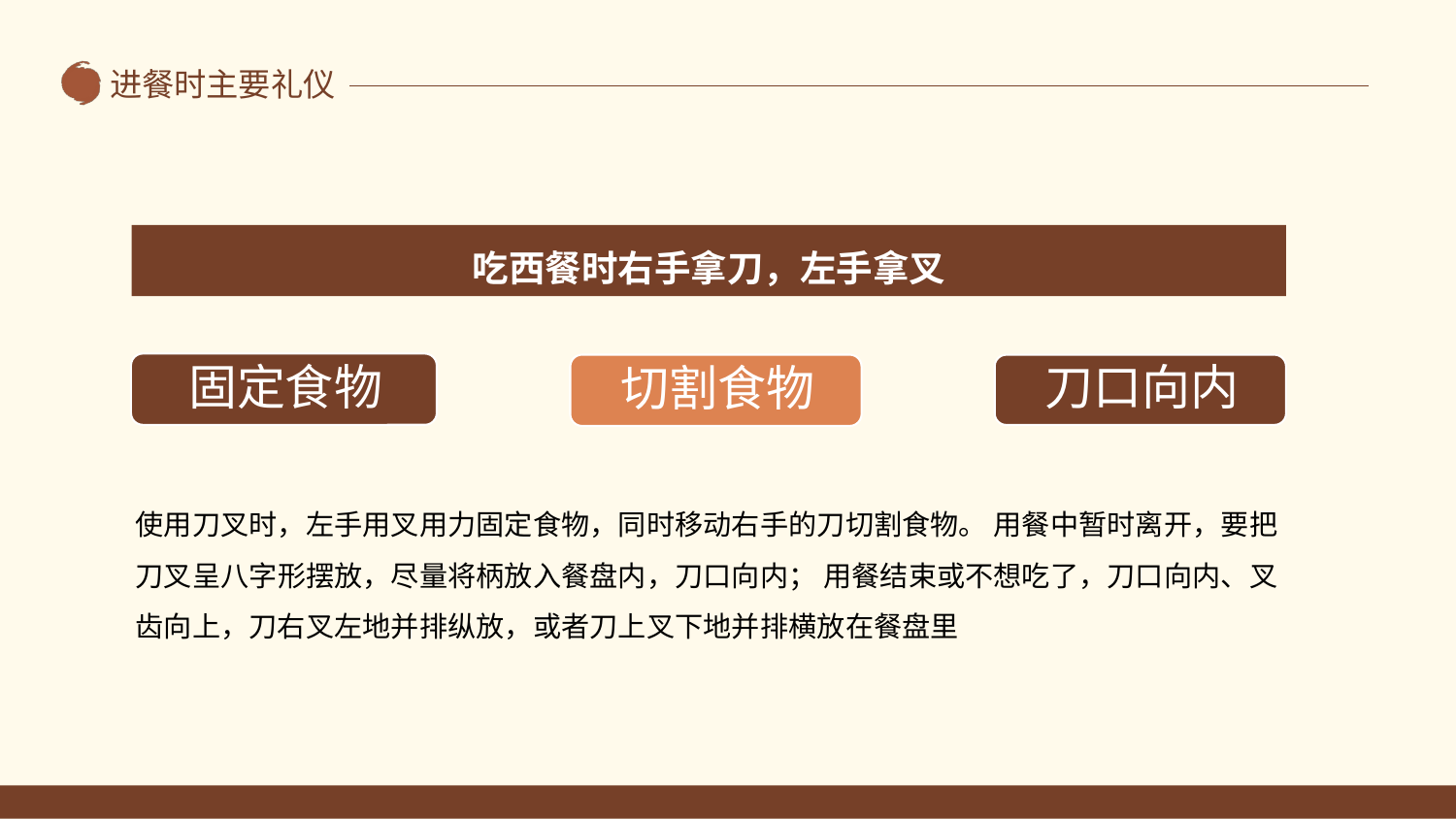

吃西餐时右手拿刀，左手拿叉
固定食物
切割食物
刀口向内
使用刀叉时，左手用叉用力固定食物，同时移动右手的刀切割食物。 用餐中暂时离开，要把刀叉呈八字形摆放，尽量将柄放入餐盘内，刀口向内； 用餐结束或不想吃了，刀口向内、叉齿向上，刀右叉左地并排纵放，或者刀上叉下地并排横放在餐盘里